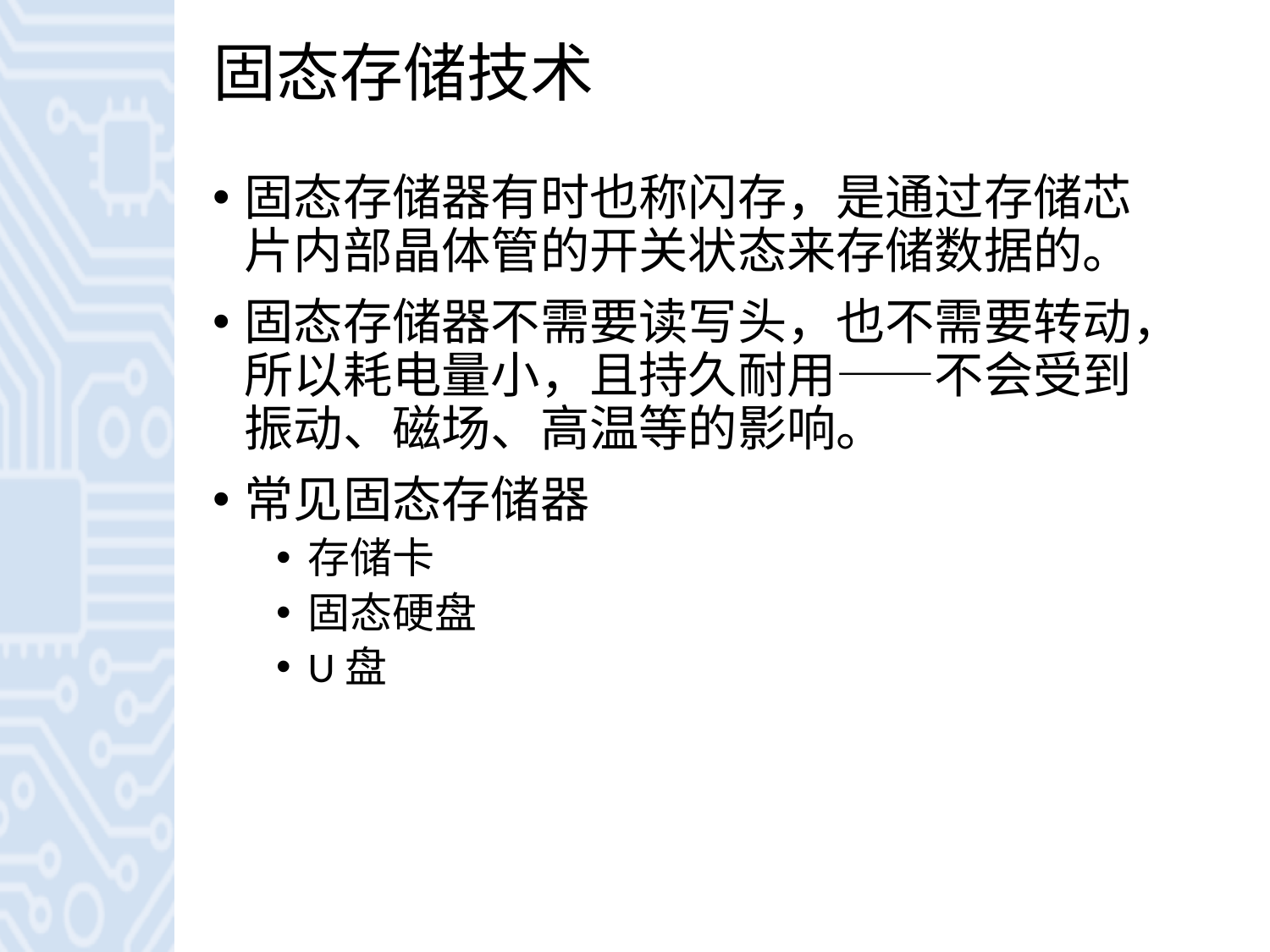

# 固态存储技术
固态存储器有时也称闪存，是通过存储芯片内部晶体管的开关状态来存储数据的。
固态存储器不需要读写头，也不需要转动，所以耗电量小，且持久耐用——不会受到振动、磁场、高温等的影响。
常见固态存储器
存储卡
固态硬盘
U盘